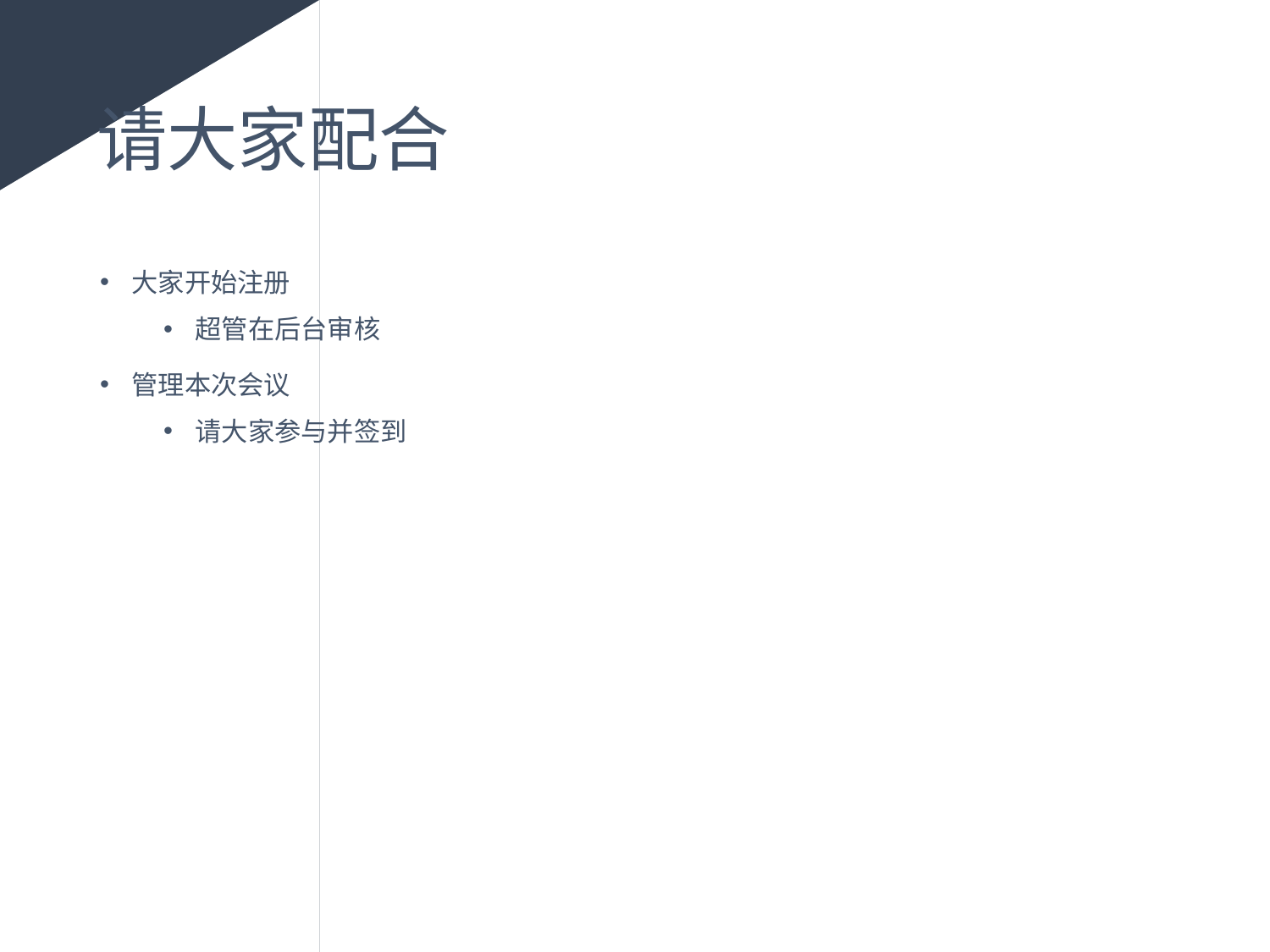

# 请大家配合
大家开始注册
超管在后台审核
管理本次会议
请大家参与并签到